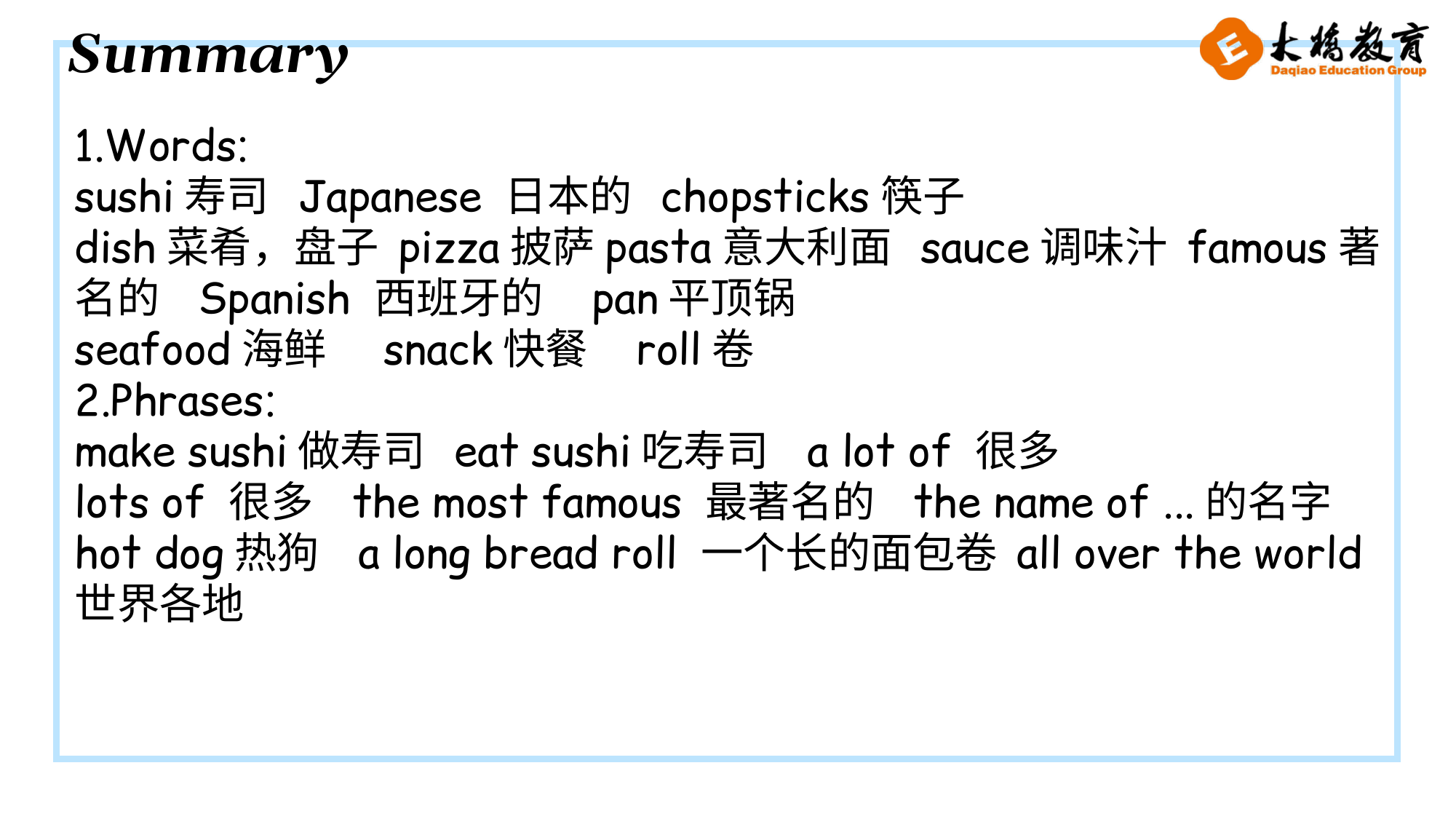

Summary
1.Words:
sushi寿司  Japanese 日本的  chopsticks筷子
dish菜肴，盘子 pizza披萨pasta意大利面  sauce调味汁 famous著名的   Spanish 西班牙的    pan平顶锅
seafood海鲜     snack快餐    roll卷
2.Phrases:
make sushi做寿司  eat sushi吃寿司   a lot of 很多
lots of 很多   the most famous 最著名的   the name of ...的名字    hot dog热狗   a long bread roll 一个长的面包卷 all over the world 世界各地